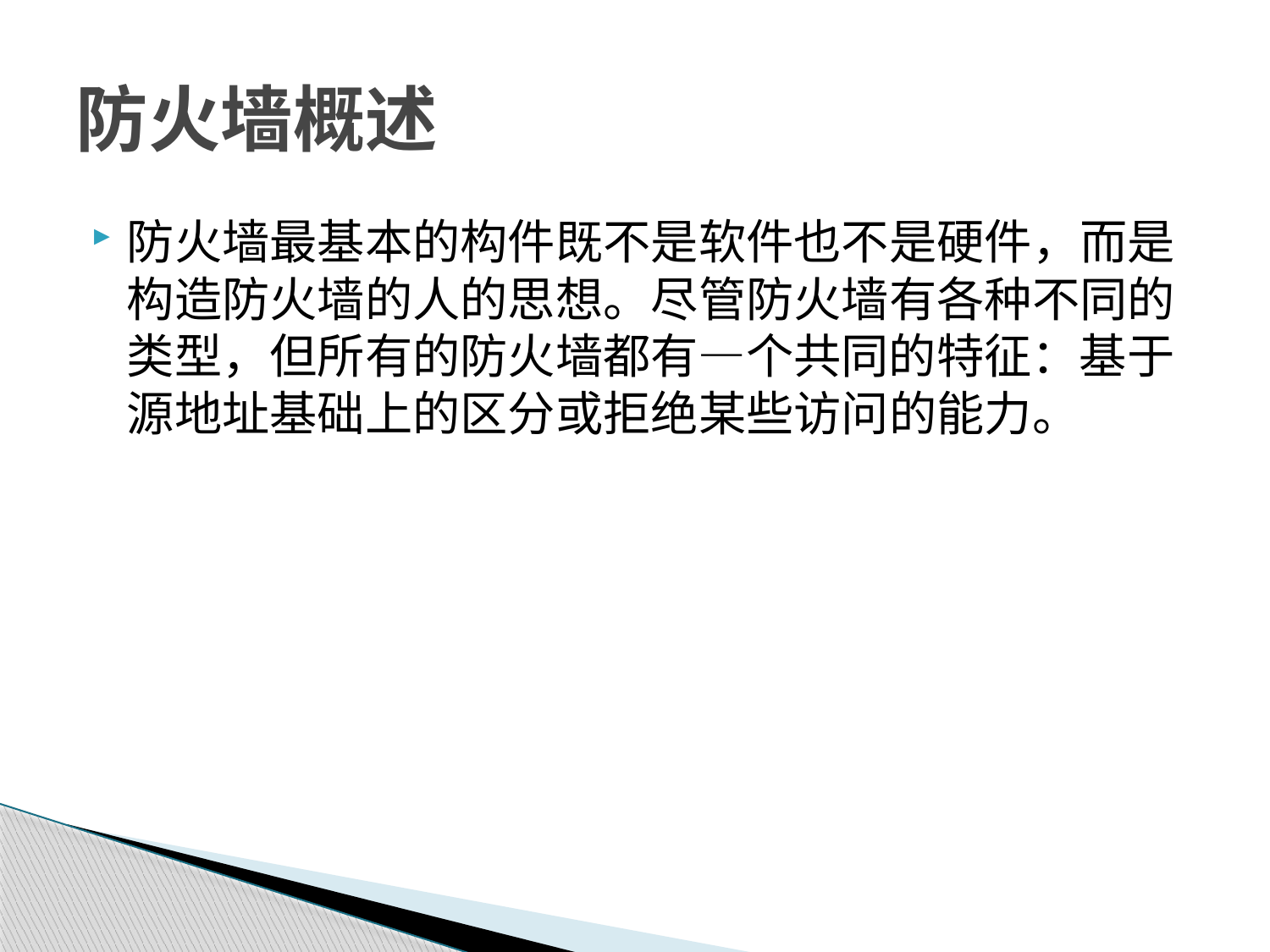

# 防火墙概述
防火墙最基本的构件既不是软件也不是硬件，而是构造防火墙的人的思想。尽管防火墙有各种不同的类型，但所有的防火墙都有—个共同的特征：基于源地址基础上的区分或拒绝某些访问的能力。